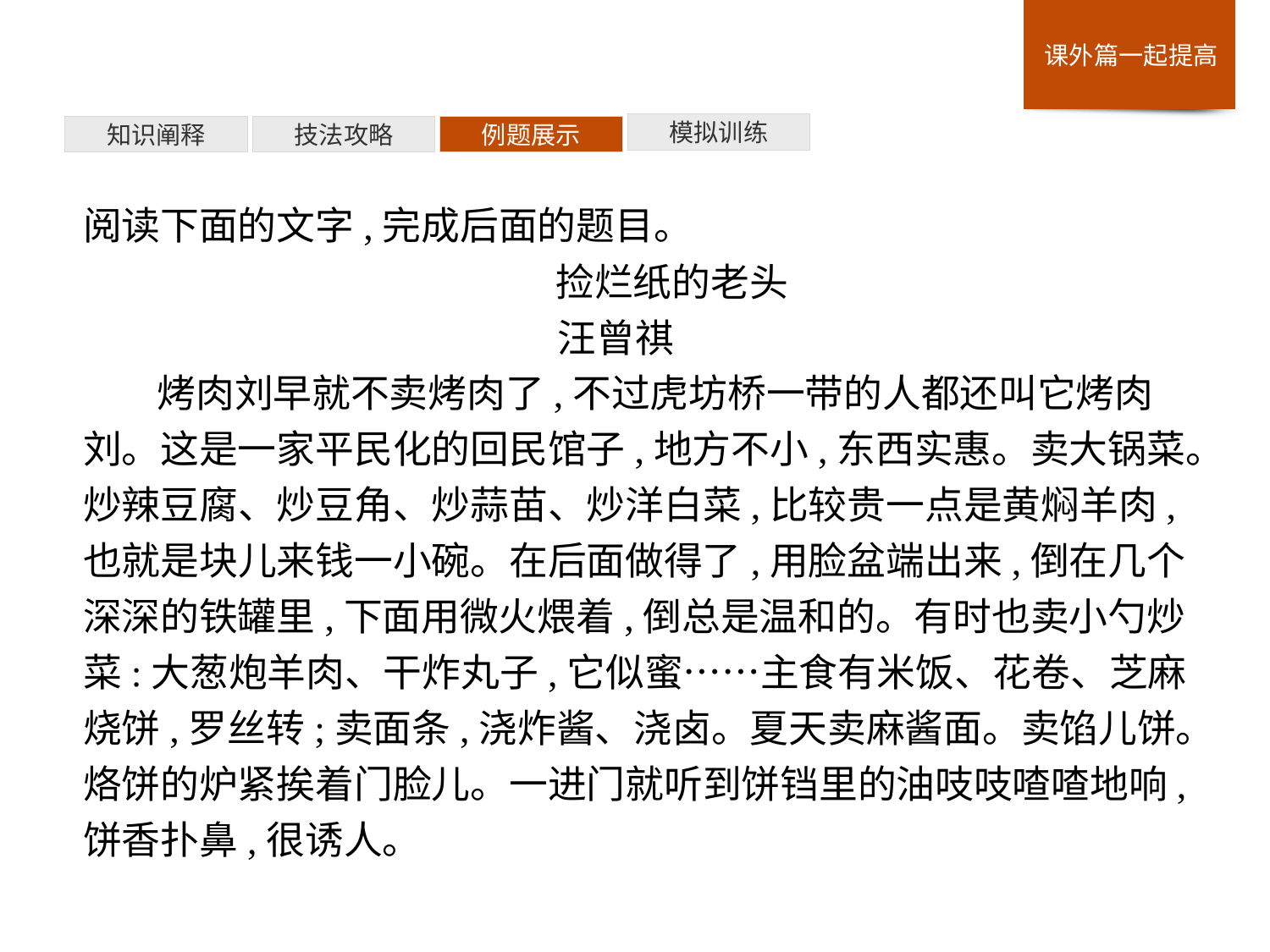

模拟训练
例题展示
技法攻略
知识阐释
阅读下面的文字,完成后面的题目。
捡烂纸的老头
	                                       汪曾祺
烤肉刘早就不卖烤肉了,不过虎坊桥一带的人都还叫它烤肉刘。这是一家平民化的回民馆子,地方不小,东西实惠。卖大锅菜。炒辣豆腐、炒豆角、炒蒜苗、炒洋白菜,比较贵一点是黄焖羊肉,也就是块儿来钱一小碗。在后面做得了,用脸盆端出来,倒在几个深深的铁罐里,下面用微火煨着,倒总是温和的。有时也卖小勺炒菜:大葱炮羊肉、干炸丸子,它似蜜……主食有米饭、花卷、芝麻烧饼,罗丝转;卖面条,浇炸酱、浇卤。夏天卖麻酱面。卖馅儿饼。烙饼的炉紧挨着门脸儿。一进门就听到饼铛里的油吱吱喳喳地响,饼香扑鼻,很诱人。